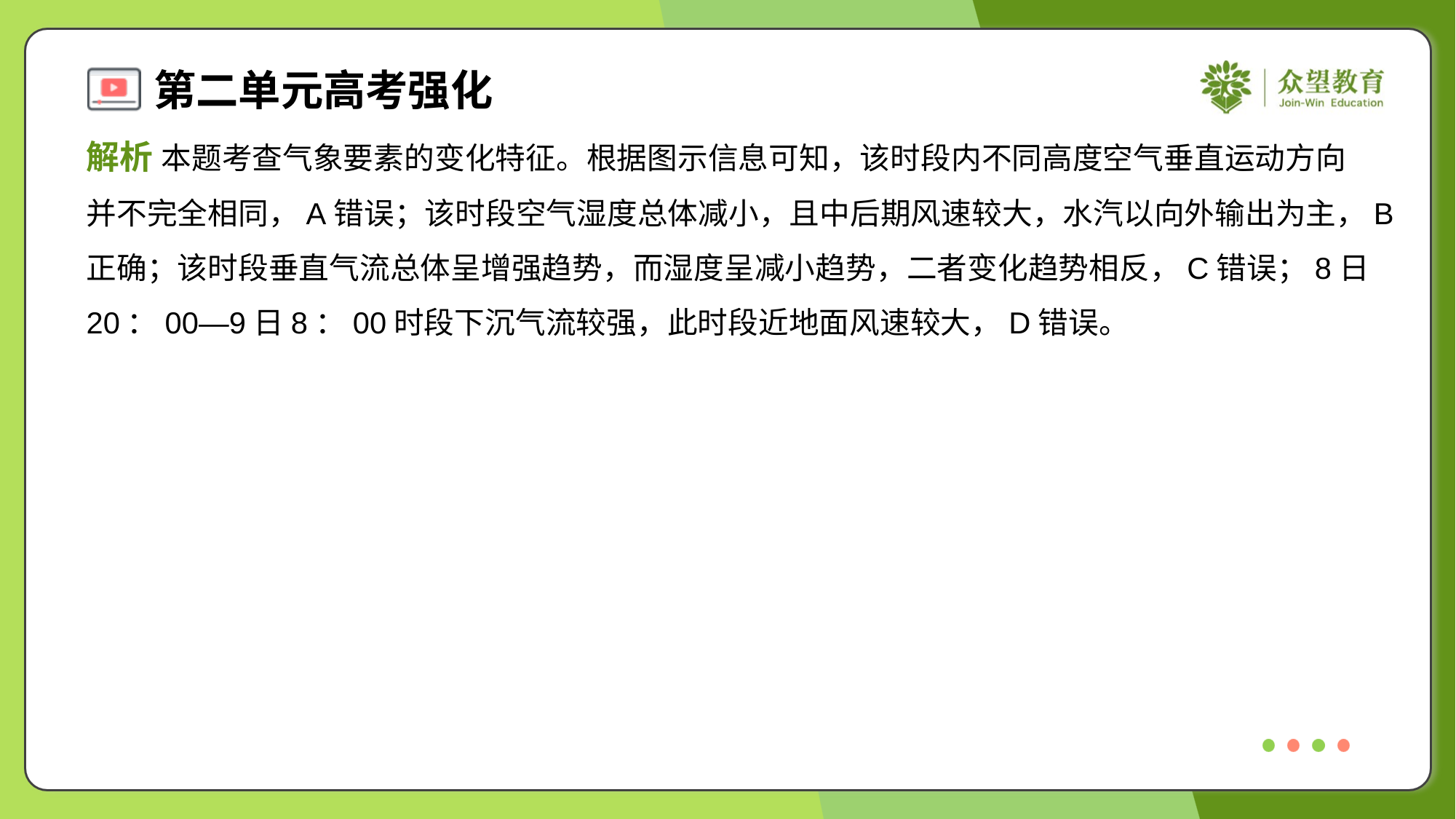

解析 本题考查气象要素的变化特征。根据图示信息可知，该时段内不同高度空气垂直运动方向
并不完全相同，A错误；该时段空气湿度总体减小，且中后期风速较大，水汽以向外输出为主，B
正确；该时段垂直气流总体呈增强趋势，而湿度呈减小趋势，二者变化趋势相反，C错误；8日
20：00—9日8：00时段下沉气流较强，此时段近地面风速较大，D错误。